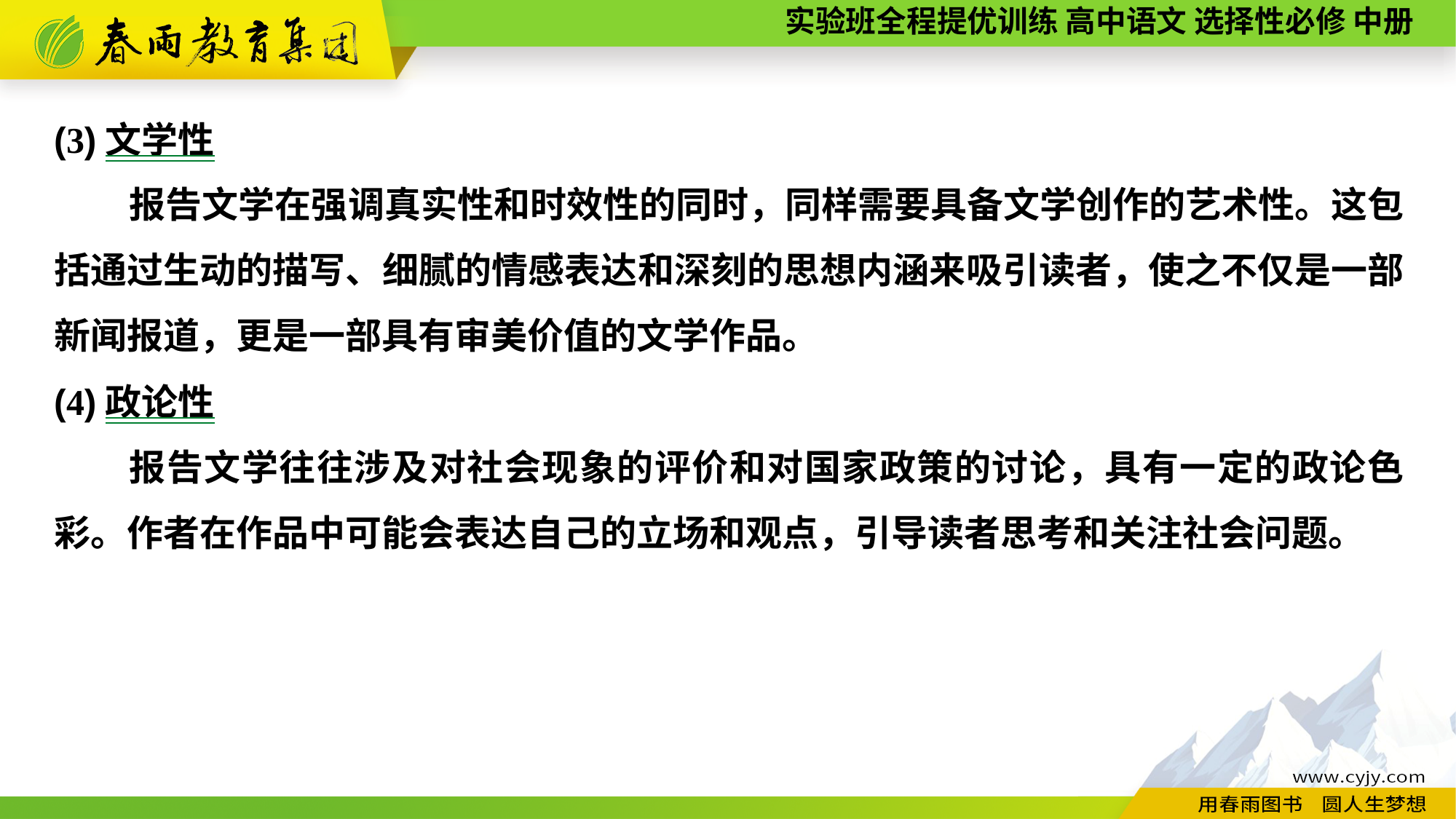

(3)文学性
报告文学在强调真实性和时效性的同时，同样需要具备文学创作的艺术性。这包括通过生动的描写、细腻的情感表达和深刻的思想内涵来吸引读者，使之不仅是一部新闻报道，更是一部具有审美价值的文学作品。
(4)政论性
报告文学往往涉及对社会现象的评价和对国家政策的讨论，具有一定的政论色彩。作者在作品中可能会表达自己的立场和观点，引导读者思考和关注社会问题。